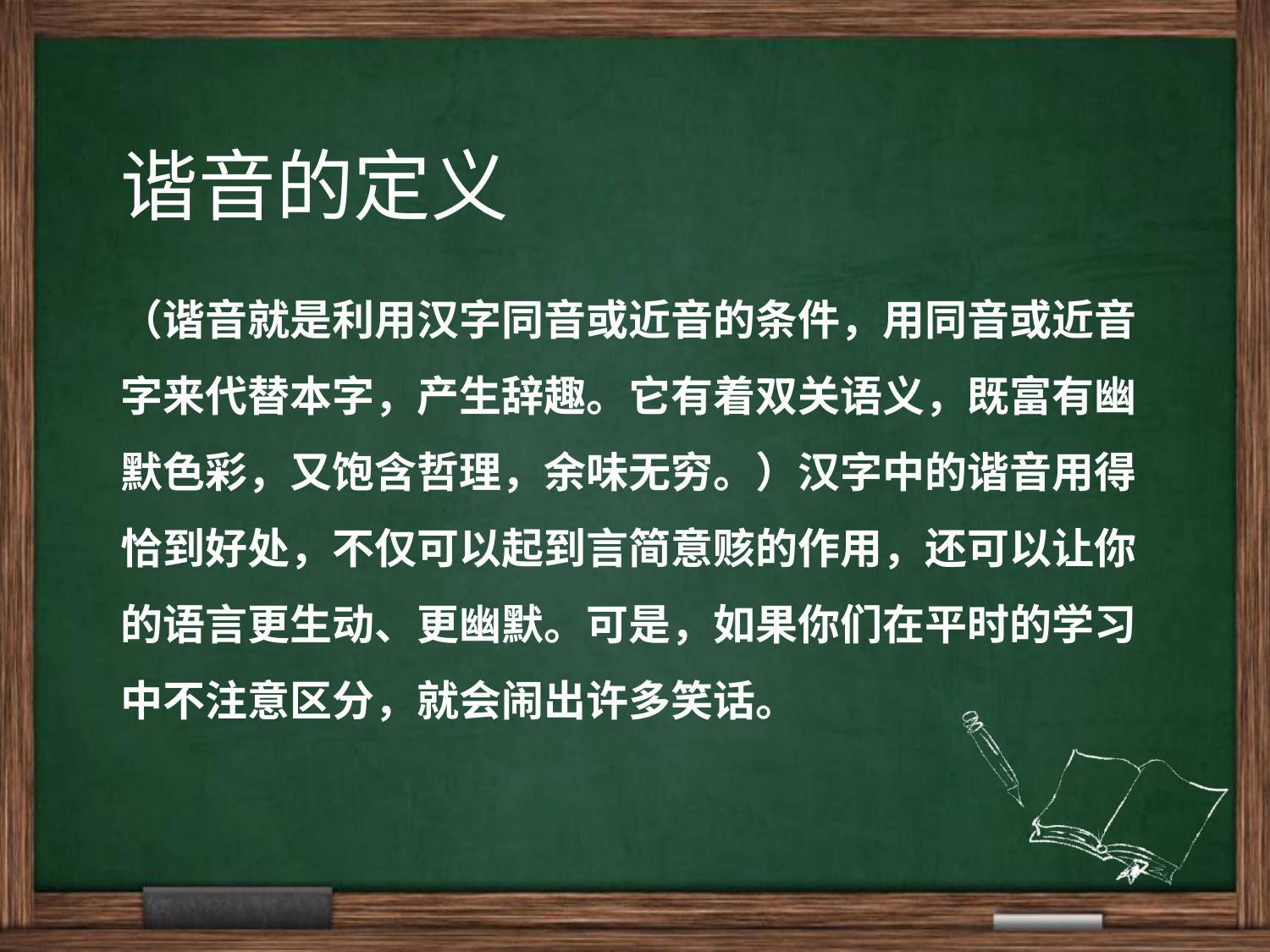

# 谐音的定义
（谐音就是利用汉字同音或近音的条件，用同音或近音字来代替本字，产生辞趣。它有着双关语义，既富有幽默色彩，又饱含哲理，余味无穷。）汉字中的谐音用得恰到好处，不仅可以起到言简意赅的作用，还可以让你的语言更生动、更幽默。可是，如果你们在平时的学习中不注意区分，就会闹出许多笑话。